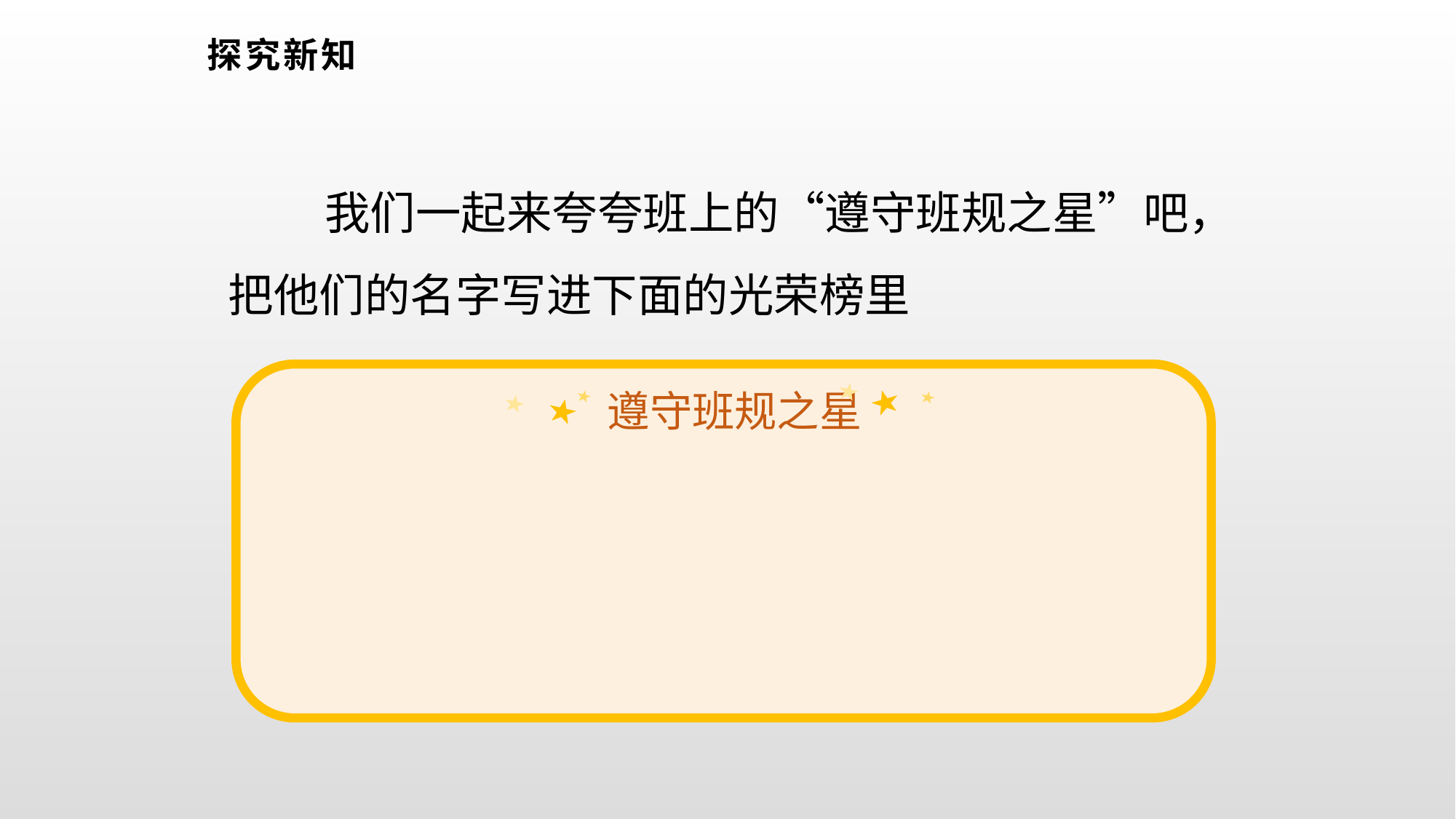

# 探究新知
我们一起来夸夸班上的“遵守班规之星”吧，把他们的名字写进下面的光荣榜里

遵守班规之星